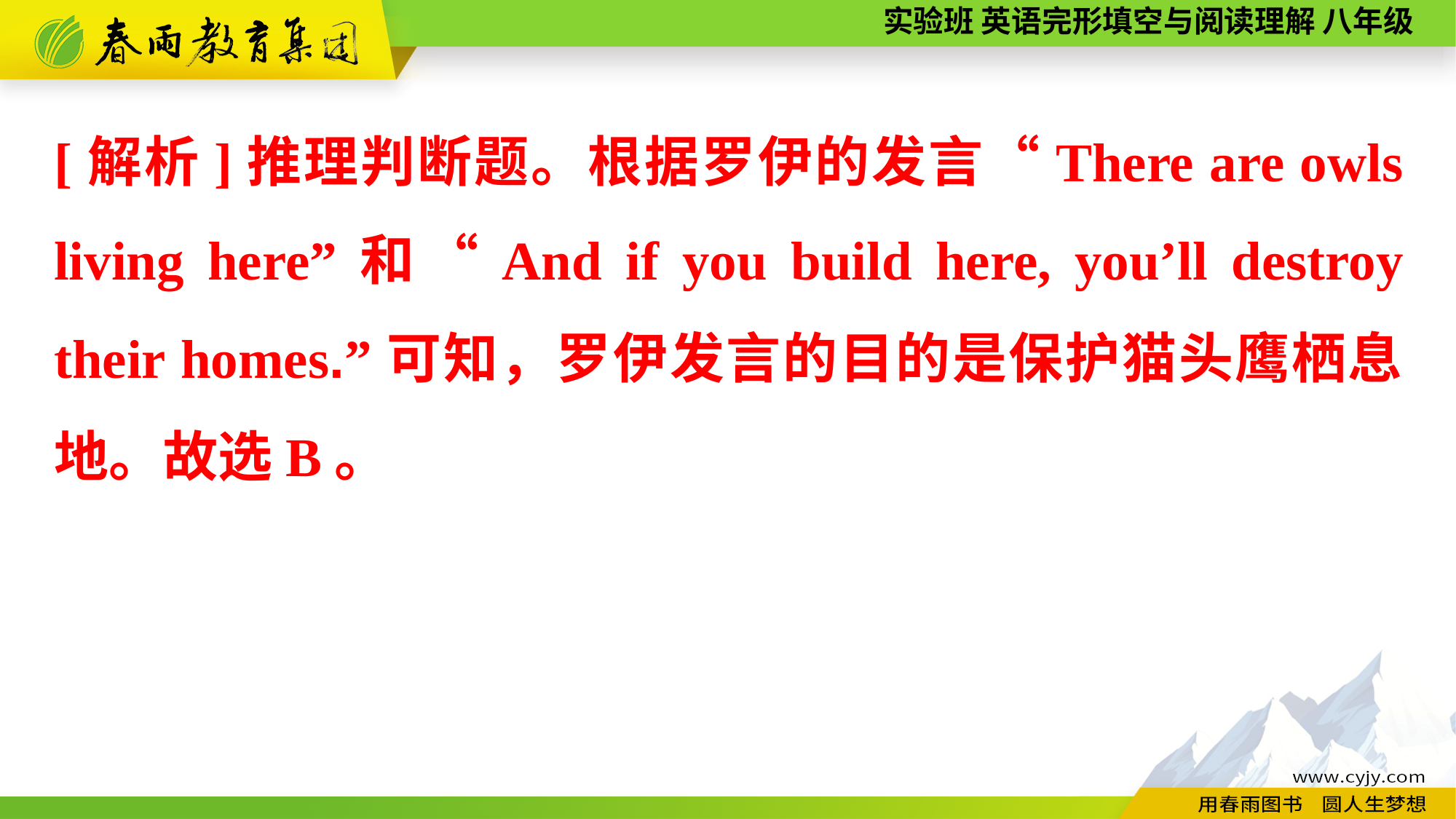

[解析]推理判断题。根据罗伊的发言“There are owls living here”和“And if you build here, you’ll destroy their homes.”可知，罗伊发言的目的是保护猫头鹰栖息地。故选B。